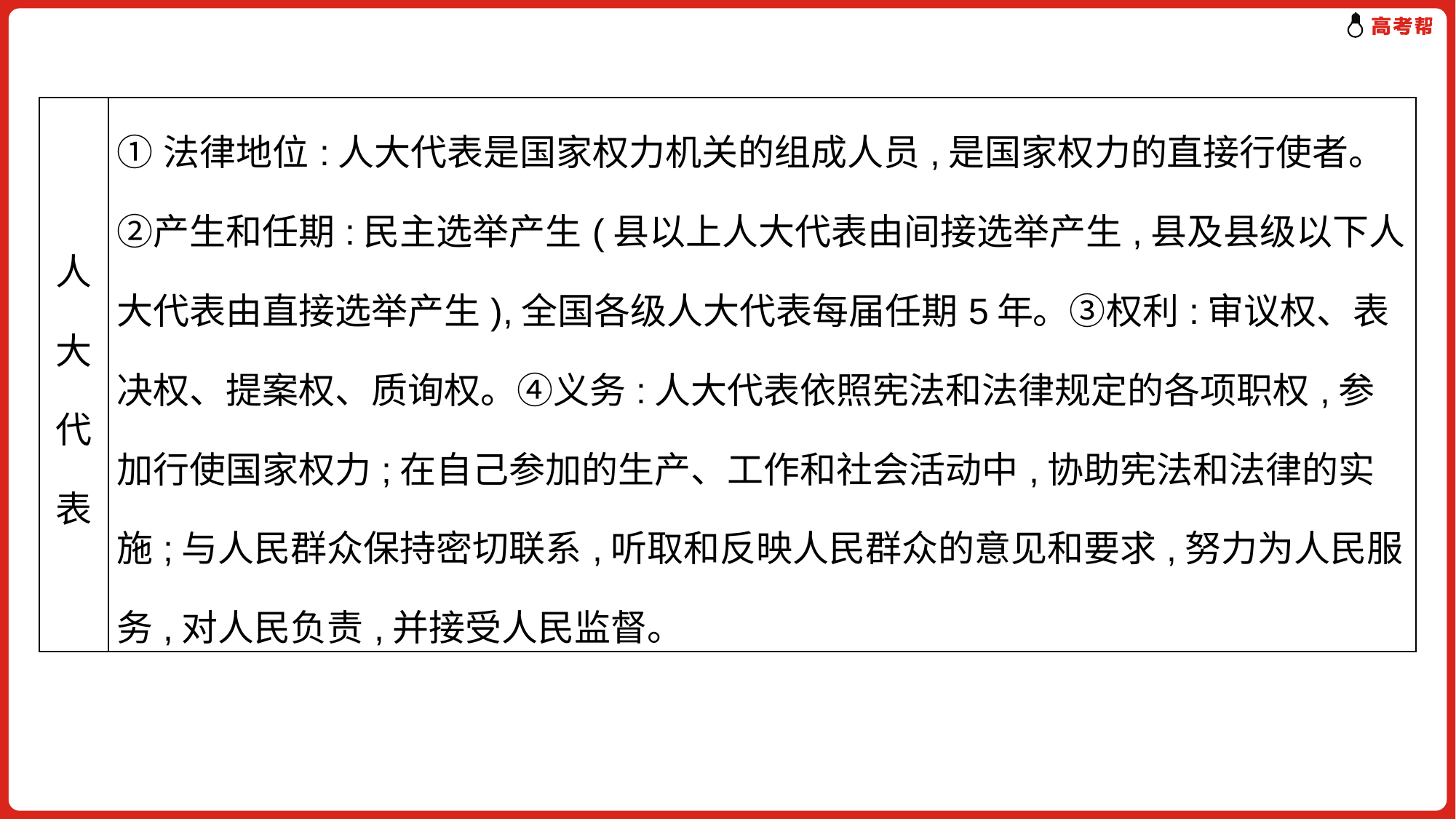

| 人大代表 | ①法律地位:人大代表是国家权力机关的组成人员,是国家权力的直接行使者。②产生和任期:民主选举产生(县以上人大代表由间接选举产生,县及县级以下人大代表由直接选举产生),全国各级人大代表每届任期5年。③权利:审议权、表决权、提案权、质询权。④义务:人大代表依照宪法和法律规定的各项职权,参加行使国家权力;在自己参加的生产、工作和社会活动中,协助宪法和法律的实施;与人民群众保持密切联系,听取和反映人民群众的意见和要求,努力为人民服务,对人民负责,并接受人民监督。 |
| --- | --- |